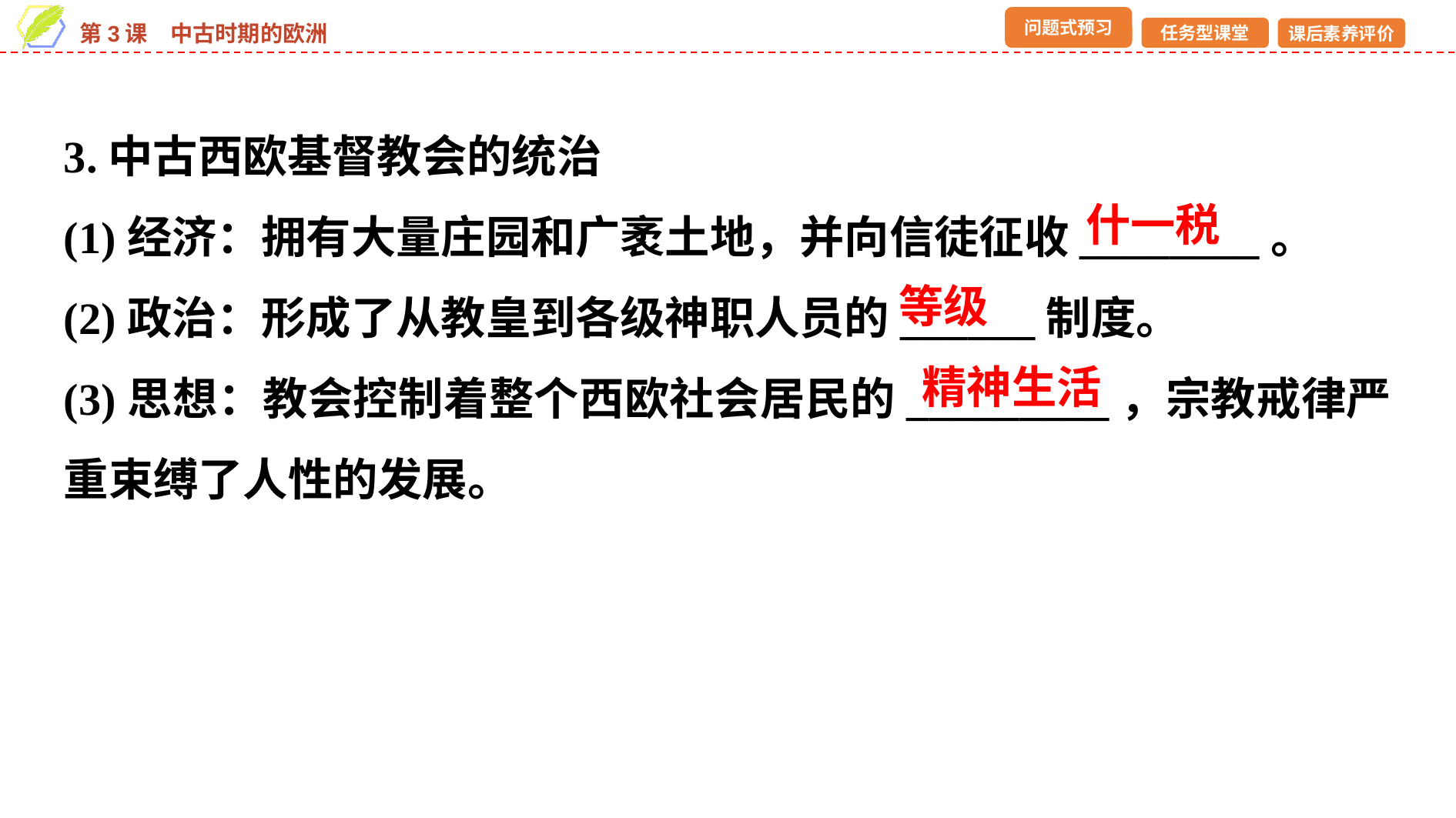

3.中古西欧基督教会的统治
(1)经济：拥有大量庄园和广袤土地，并向信徒征收________。
(2)政治：形成了从教皇到各级神职人员的______制度。
(3)思想：教会控制着整个西欧社会居民的_________，宗教戒律严重束缚了人性的发展。
什一税
等级
精神生活